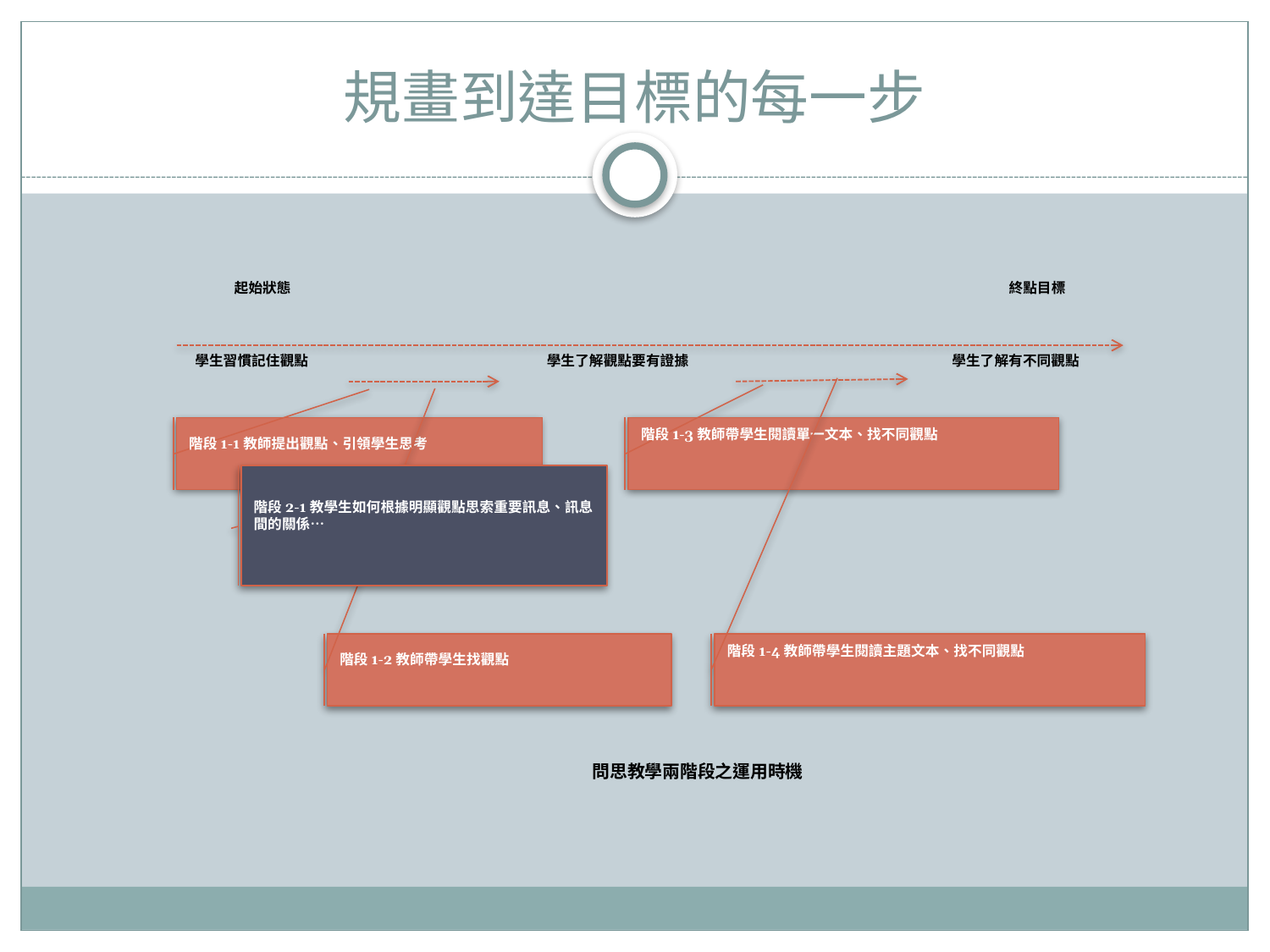

# 規畫到達目標的每一步
起始狀態

終點目標

學生習慣記住觀點
學生了解觀點要有證據
學生了解有不同觀點
階段1-1教師提出觀點、引領學生思考

階段1-3教師帶學生閱讀單一文本、找不同觀點

階段1-2教師帶學生找觀點

階段1-4教師帶學生閱讀主題文本、找不同觀點

問思教學兩階段之運用時機

階段2-1教學生如何根據明顯觀點思索重要訊息、訊息間的關係…